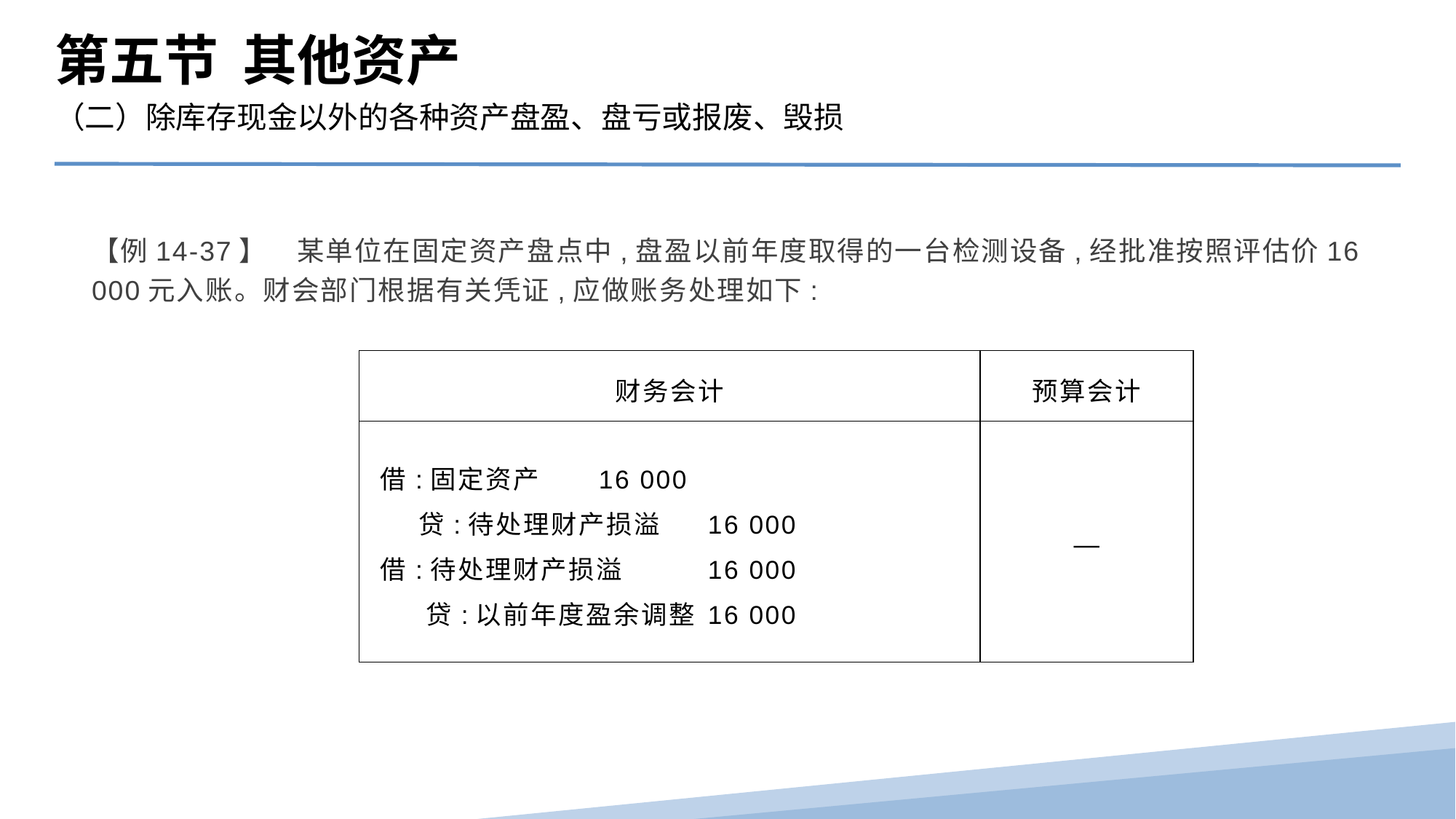

第五节  其他资产
（二）除库存现金以外的各种资产盘盈、盘亏或报废、毁损
【例14-37】　某单位在固定资产盘点中,盘盈以前年度取得的一台检测设备,经批准按照评估价16 000元入账。财会部门根据有关凭证,应做账务处理如下:
| 财务会计 | 预算会计 |
| --- | --- |
| 借:固定资产 16 000 贷:待处理财产损溢 16 000 借:待处理财产损溢 16 000 贷:以前年度盈余调整 16 000 | — |